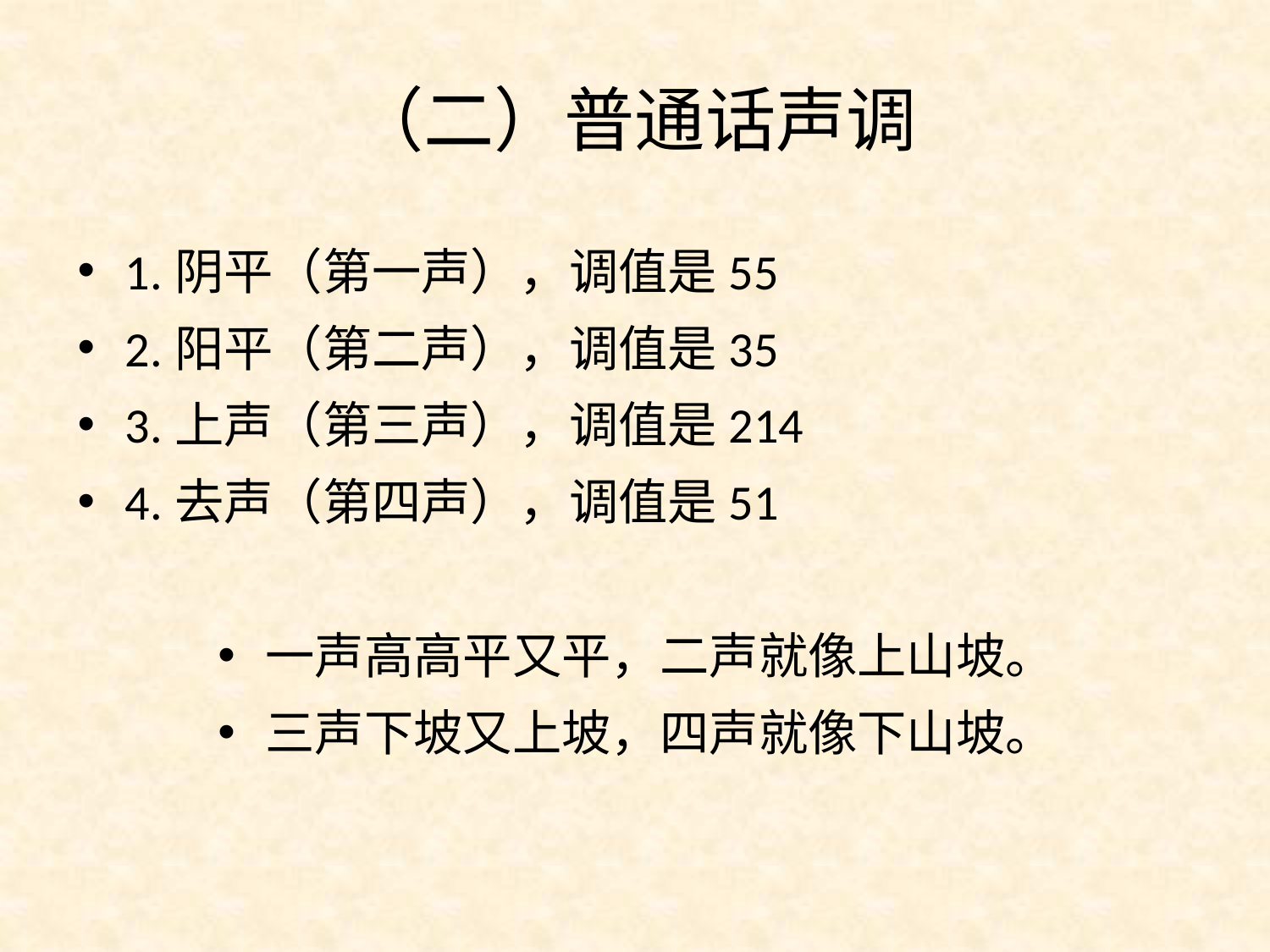

# （二）普通话声调
1.阴平（第一声），调值是55
2.阳平（第二声），调值是35
3.上声（第三声），调值是214
4.去声（第四声），调值是51

一声高高平又平，二声就像上山坡。
三声下坡又上坡，四声就像下山坡。